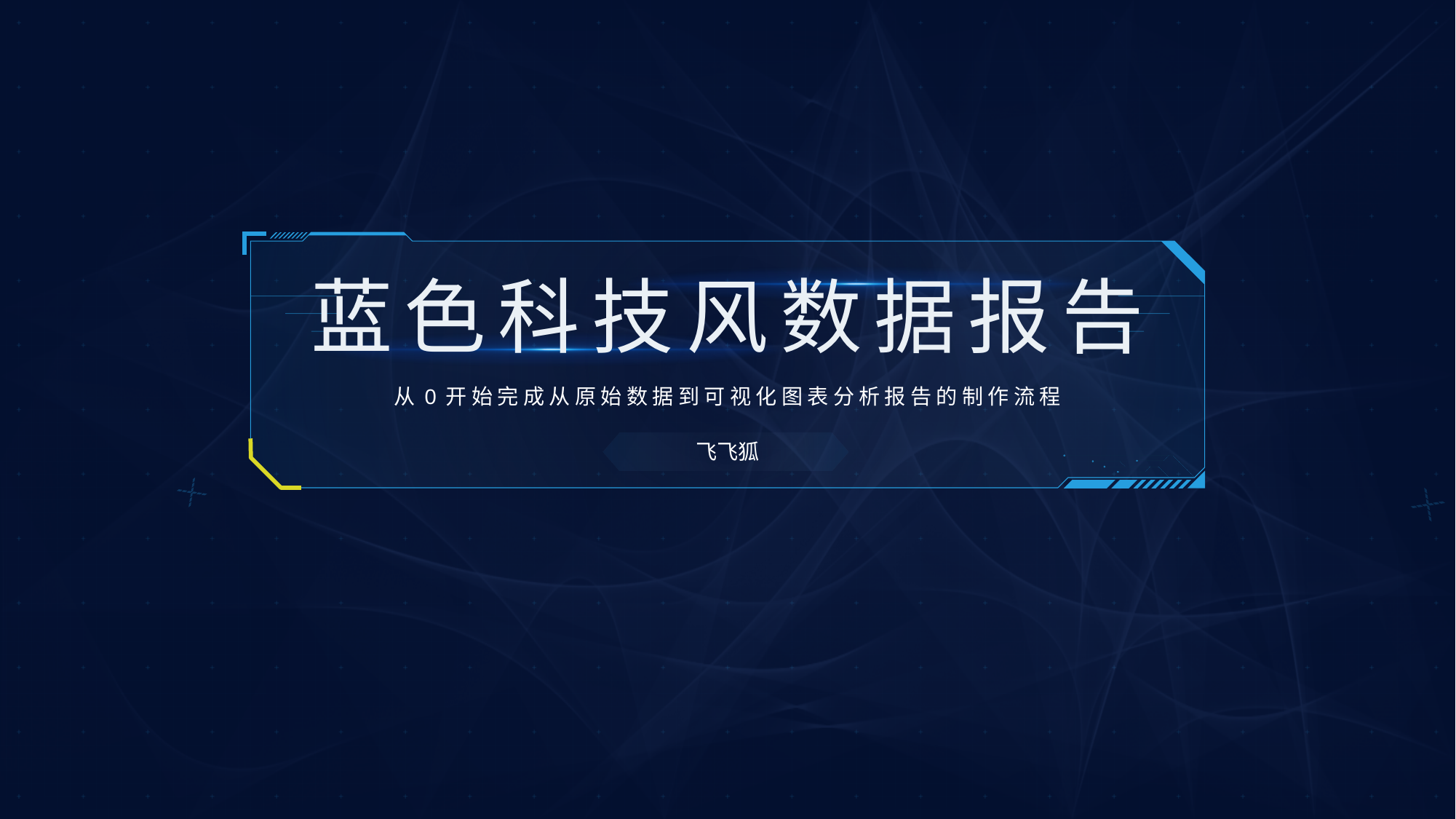

蓝色科技风数据报告
从0开始完成从原始数据到可视化图表分析报告的制作流程
飞飞狐